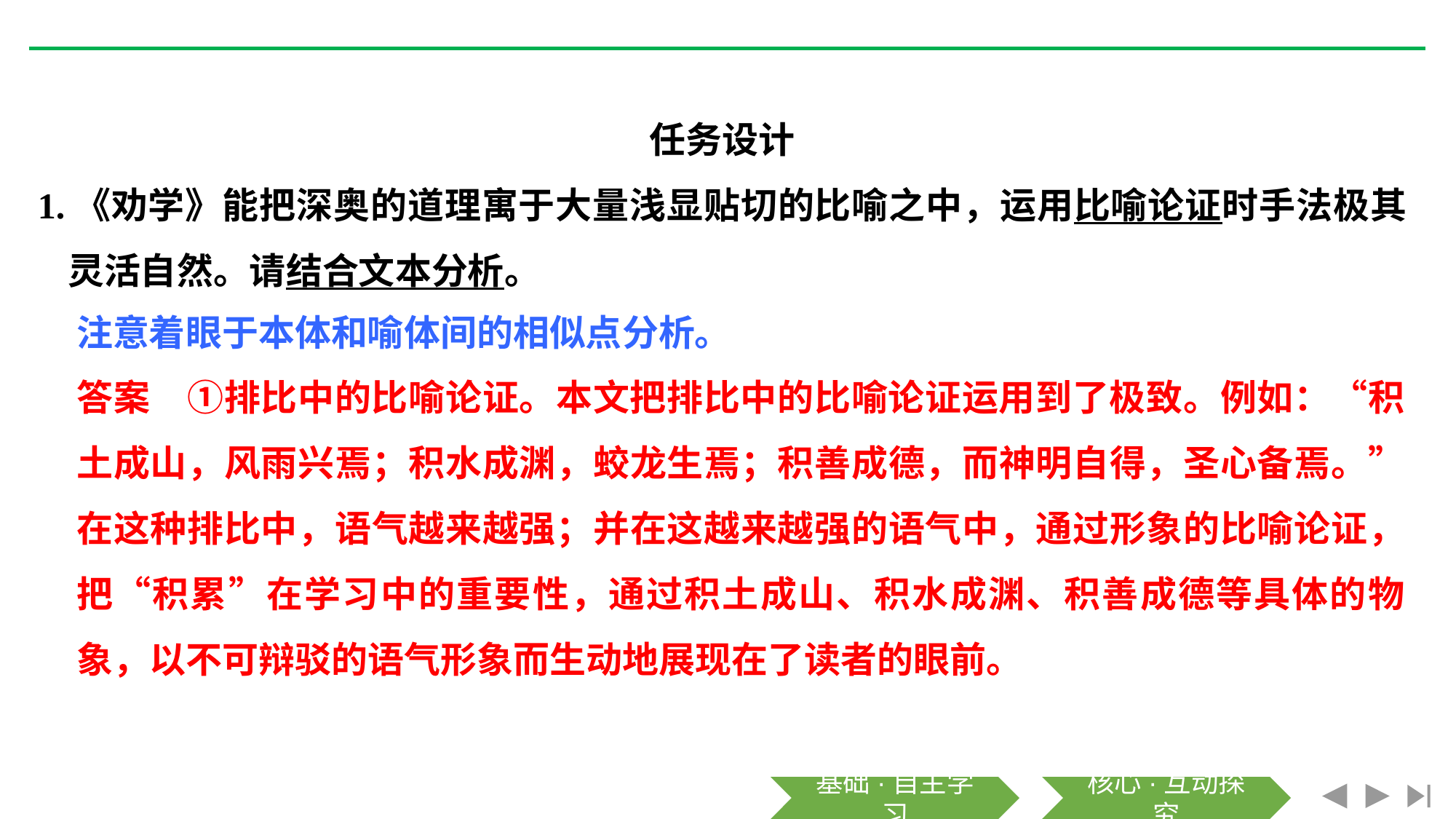

任务设计
1.《劝学》能把深奥的道理寓于大量浅显贴切的比喻之中，运用比喻论证时手法极其灵活自然。请结合文本分析。
注意着眼于本体和喻体间的相似点分析。
答案　①排比中的比喻论证。本文把排比中的比喻论证运用到了极致。例如：“积土成山，风雨兴焉；积水成渊，蛟龙生焉；积善成德，而神明自得，圣心备焉。”在这种排比中，语气越来越强；并在这越来越强的语气中，通过形象的比喻论证，把“积累”在学习中的重要性，通过积土成山、积水成渊、积善成德等具体的物象，以不可辩驳的语气形象而生动地展现在了读者的眼前。